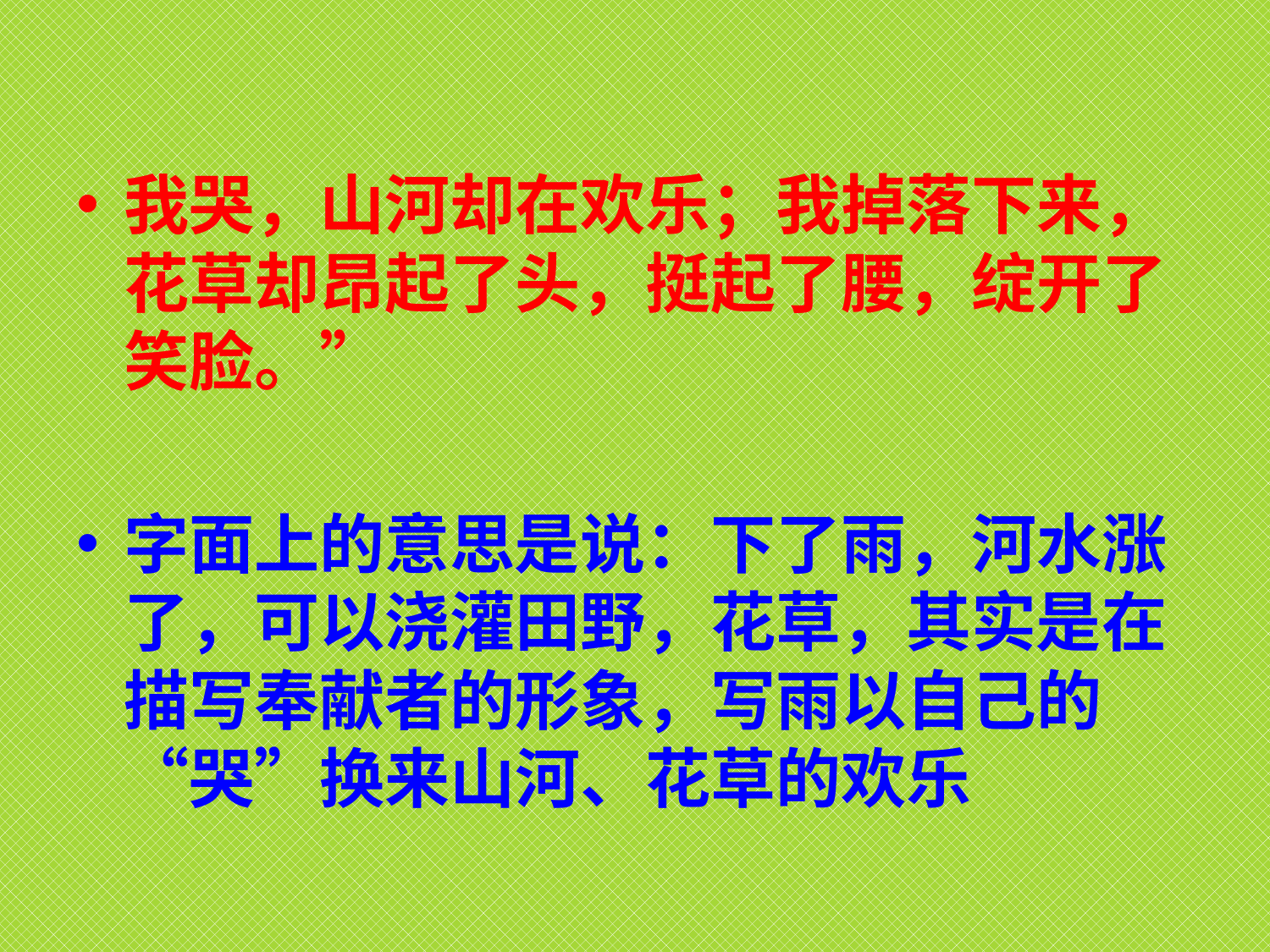

我哭，山河却在欢乐；我掉落下来，花草却昂起了头，挺起了腰，绽开了笑脸。”

字面上的意思是说：下了雨，河水涨了，可以浇灌田野，花草，其实是在描写奉献者的形象，写雨以自己的“哭”换来山河、花草的欢乐